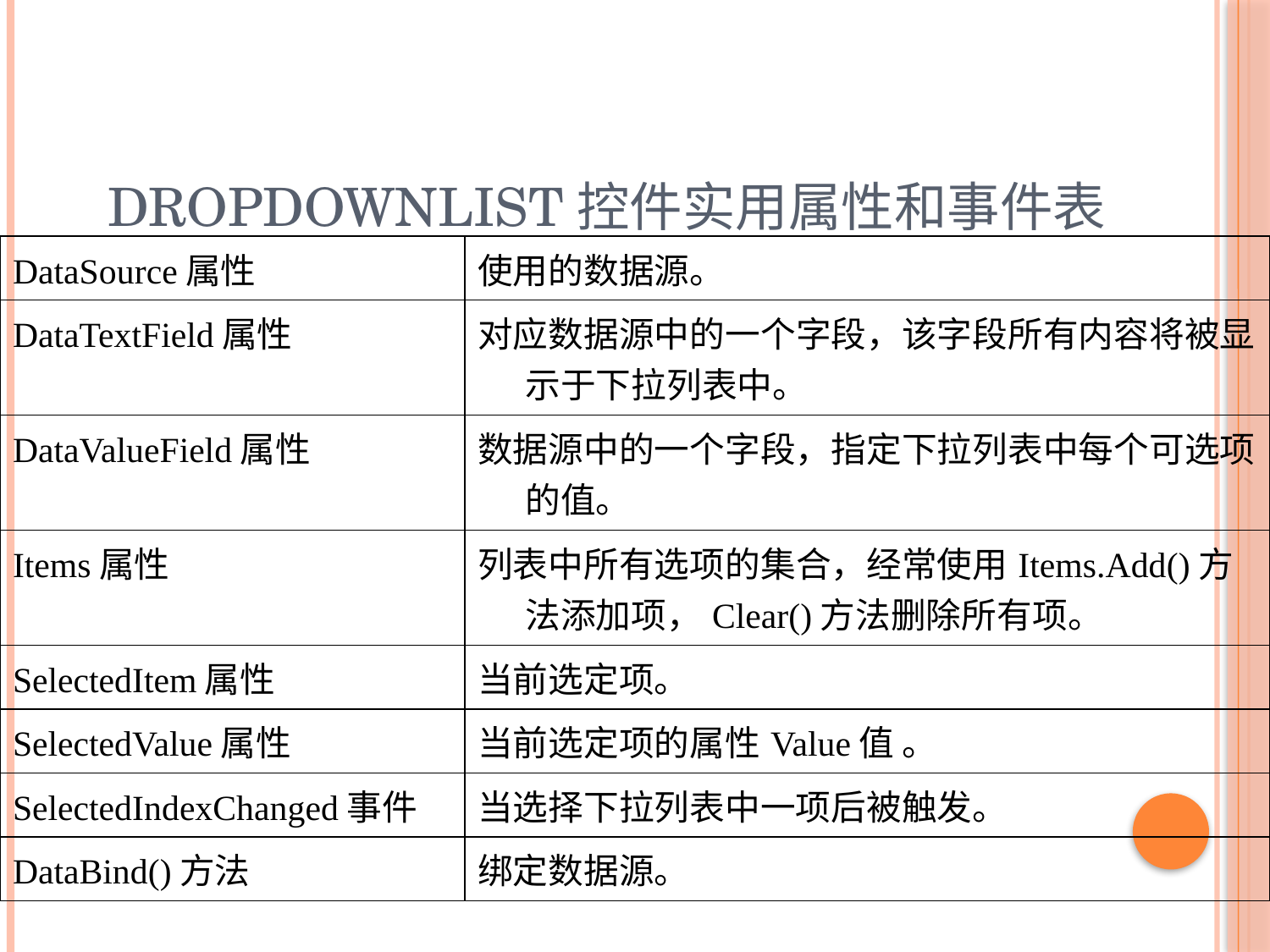

# DropDownList控件实用属性和事件表
| DataSource属性 | 使用的数据源。 |
| --- | --- |
| DataTextField属性 | 对应数据源中的一个字段，该字段所有内容将被显示于下拉列表中。 |
| DataValueField属性 | 数据源中的一个字段，指定下拉列表中每个可选项的值。 |
| Items属性 | 列表中所有选项的集合，经常使用Items.Add()方法添加项，Clear()方法删除所有项。 |
| SelectedItem属性 | 当前选定项。 |
| SelectedValue属性 | 当前选定项的属性Value值 。 |
| SelectedIndexChanged事件 | 当选择下拉列表中一项后被触发。 |
| DataBind()方法 | 绑定数据源。 |
27